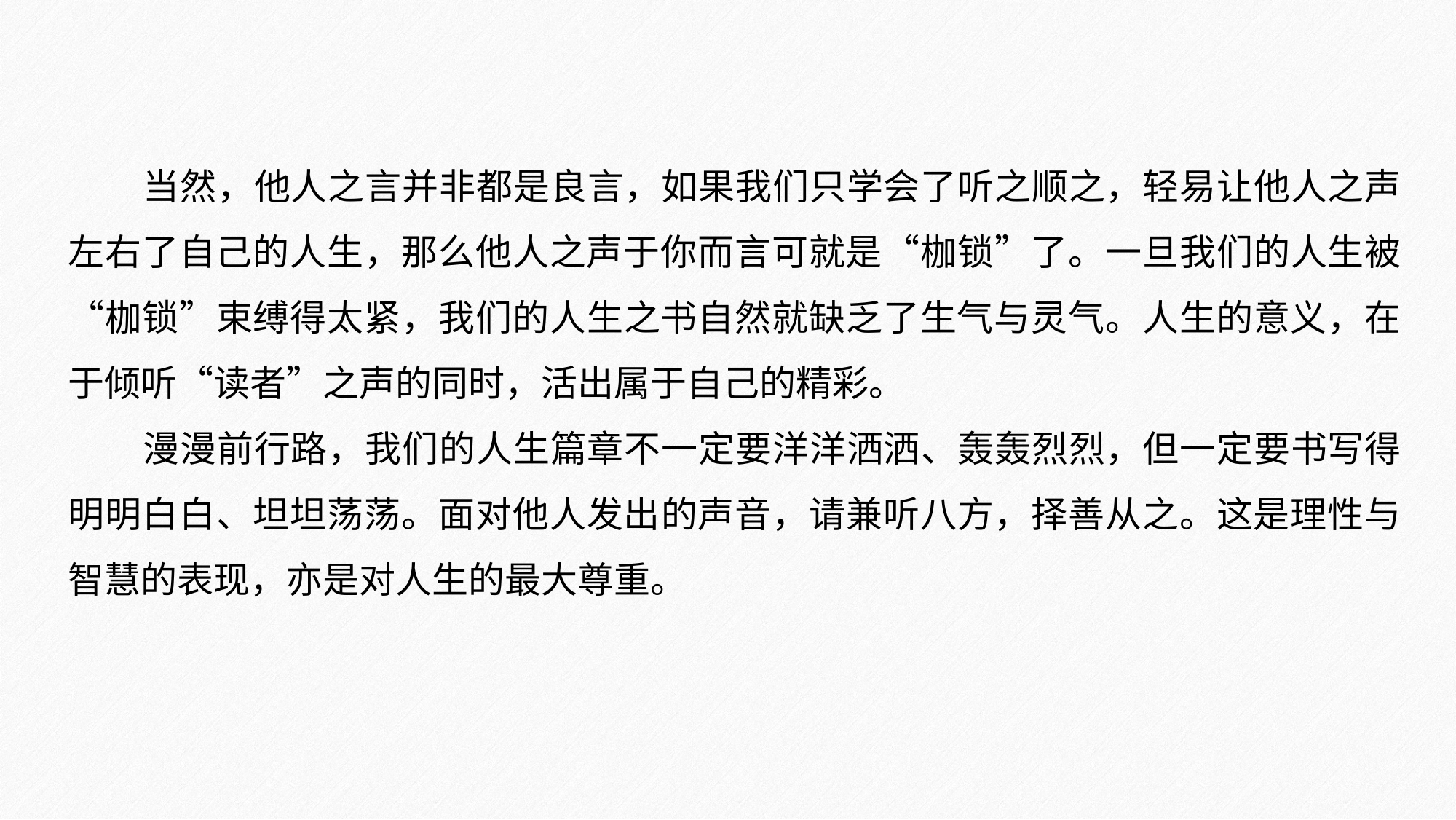

当然，他人之言并非都是良言，如果我们只学会了听之顺之，轻易让他人之声左右了自己的人生，那么他人之声于你而言可就是“枷锁”了。一旦我们的人生被“枷锁”束缚得太紧，我们的人生之书自然就缺乏了生气与灵气。人生的意义，在于倾听“读者”之声的同时，活出属于自己的精彩。
漫漫前行路，我们的人生篇章不一定要洋洋洒洒、轰轰烈烈，但一定要书写得明明白白、坦坦荡荡。面对他人发出的声音，请兼听八方，择善从之。这是理性与智慧的表现，亦是对人生的最大尊重。